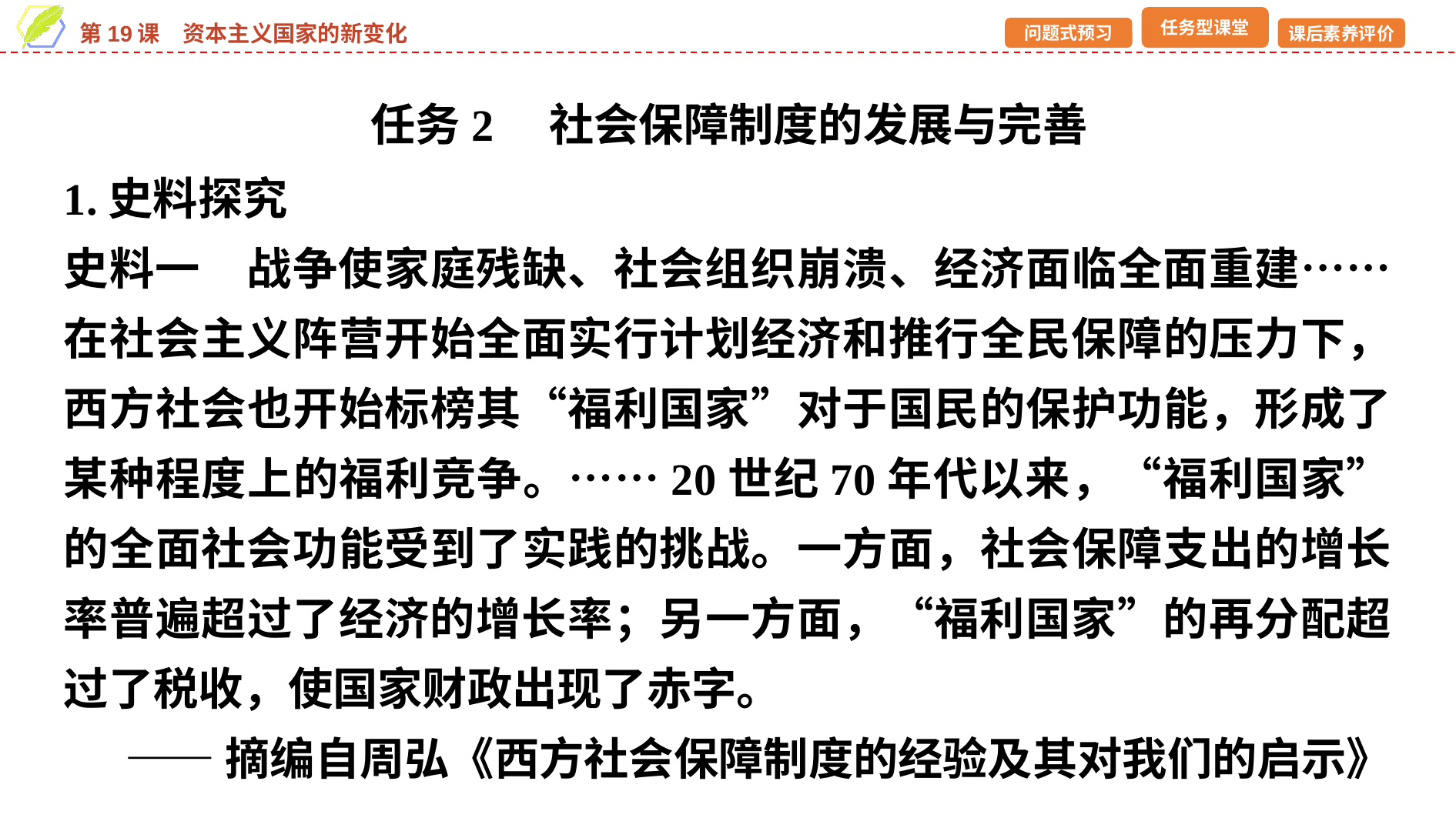

任务2　社会保障制度的发展与完善
1.史料探究
史料一　战争使家庭残缺、社会组织崩溃、经济面临全面重建……在社会主义阵营开始全面实行计划经济和推行全民保障的压力下，西方社会也开始标榜其“福利国家”对于国民的保护功能，形成了某种程度上的福利竞争。……20世纪70年代以来，“福利国家”的全面社会功能受到了实践的挑战。一方面，社会保障支出的增长率普遍超过了经济的增长率；另一方面，“福利国家”的再分配超过了税收，使国家财政出现了赤字。
——摘编自周弘《西方社会保障制度的经验及其对我们的启示》